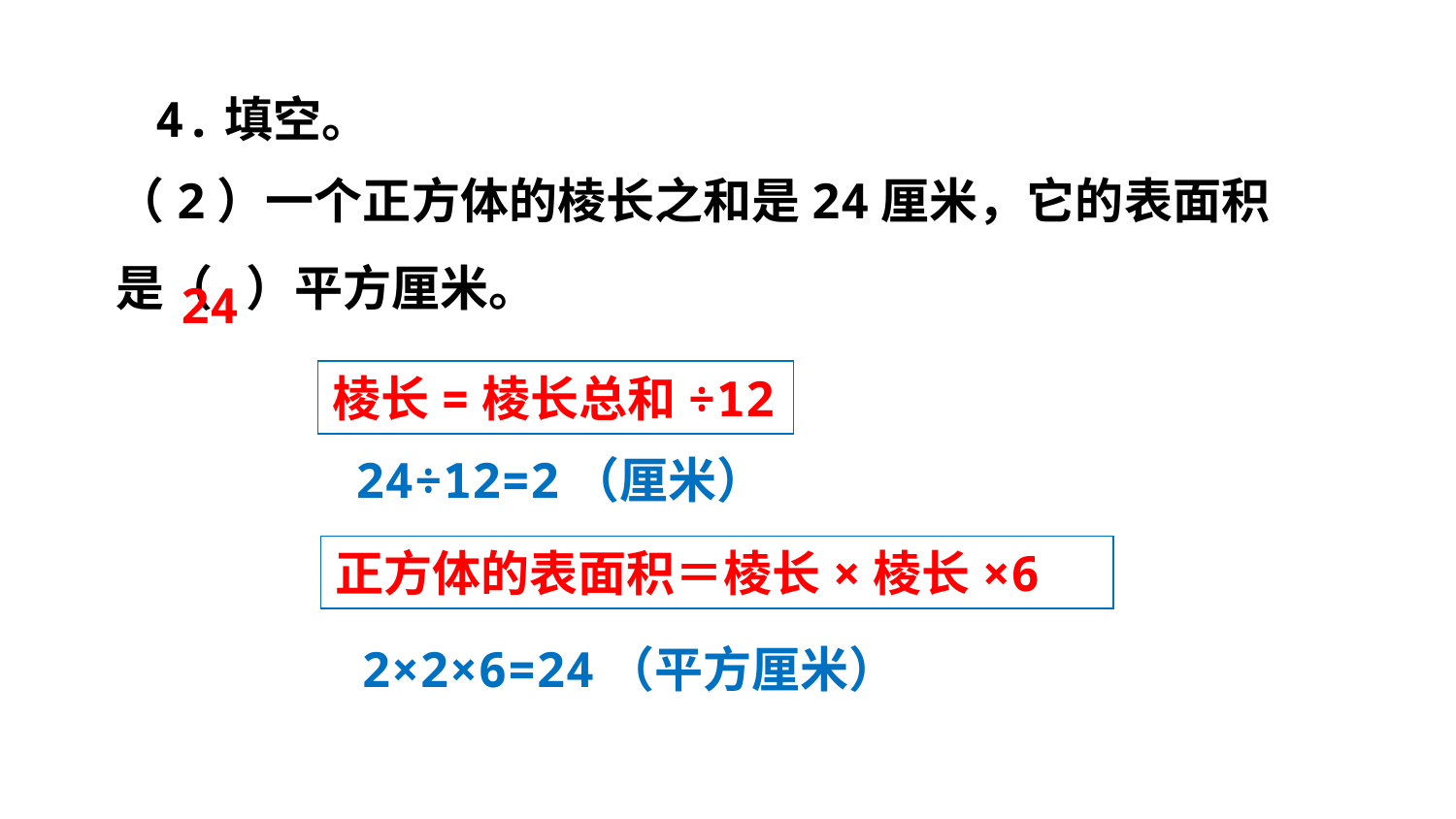

（2）一个正方体的棱长之和是24厘米，它的表面积是（   ）平方厘米。
4.填空。
24
棱长=棱长总和÷12
24÷12=2（厘米）
正方体的表面积＝棱长×棱长×6
2×2×6=24（平方厘米）